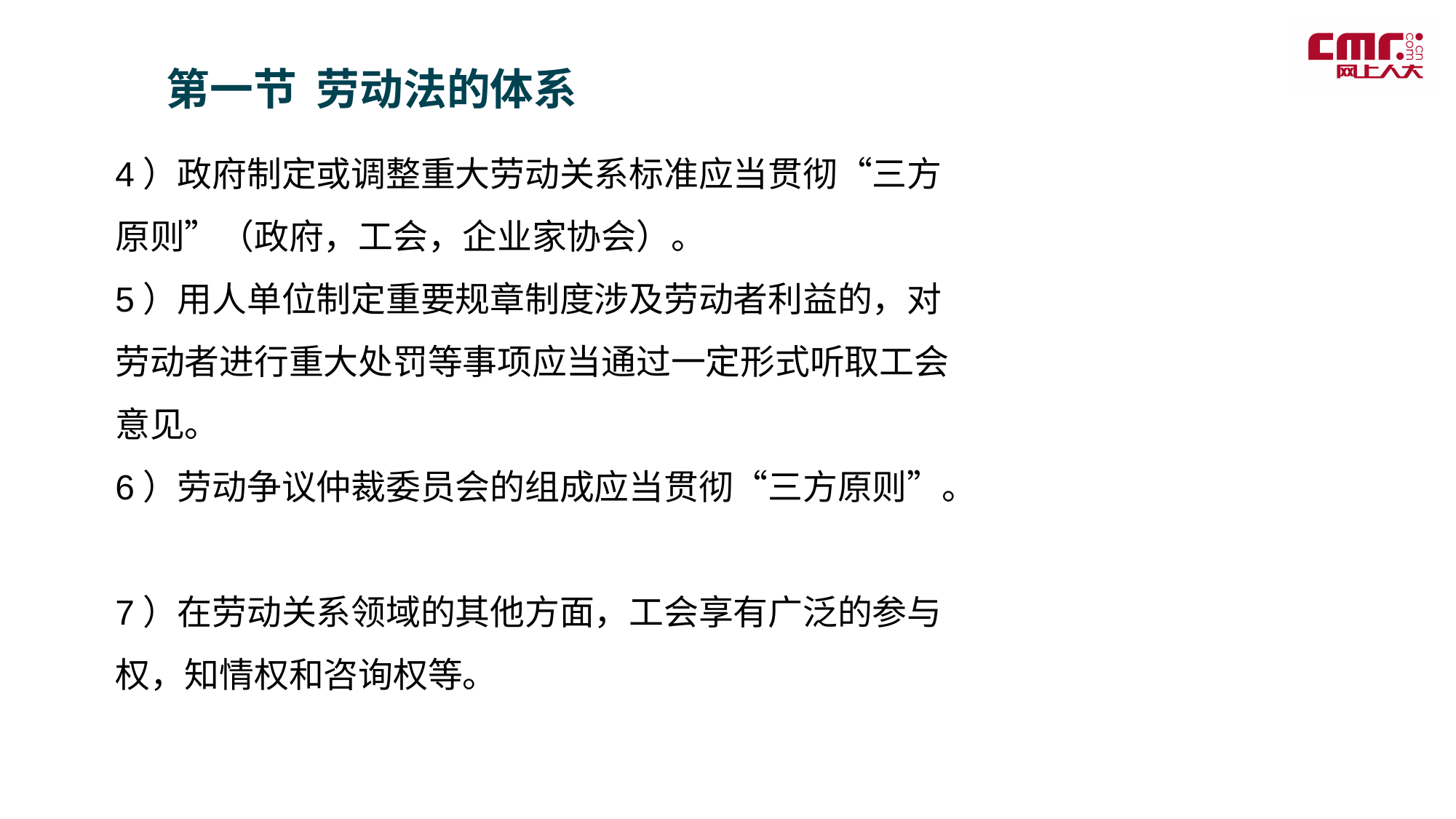

第一节  劳动法的体系
4）政府制定或调整重大劳动关系标准应当贯彻“三方原则”（政府，工会，企业家协会）。
5）用人单位制定重要规章制度涉及劳动者利益的，对劳动者进行重大处罚等事项应当通过一定形式听取工会意见。
6）劳动争议仲裁委员会的组成应当贯彻“三方原则”。
7）在劳动关系领域的其他方面，工会享有广泛的参与权，知情权和咨询权等。